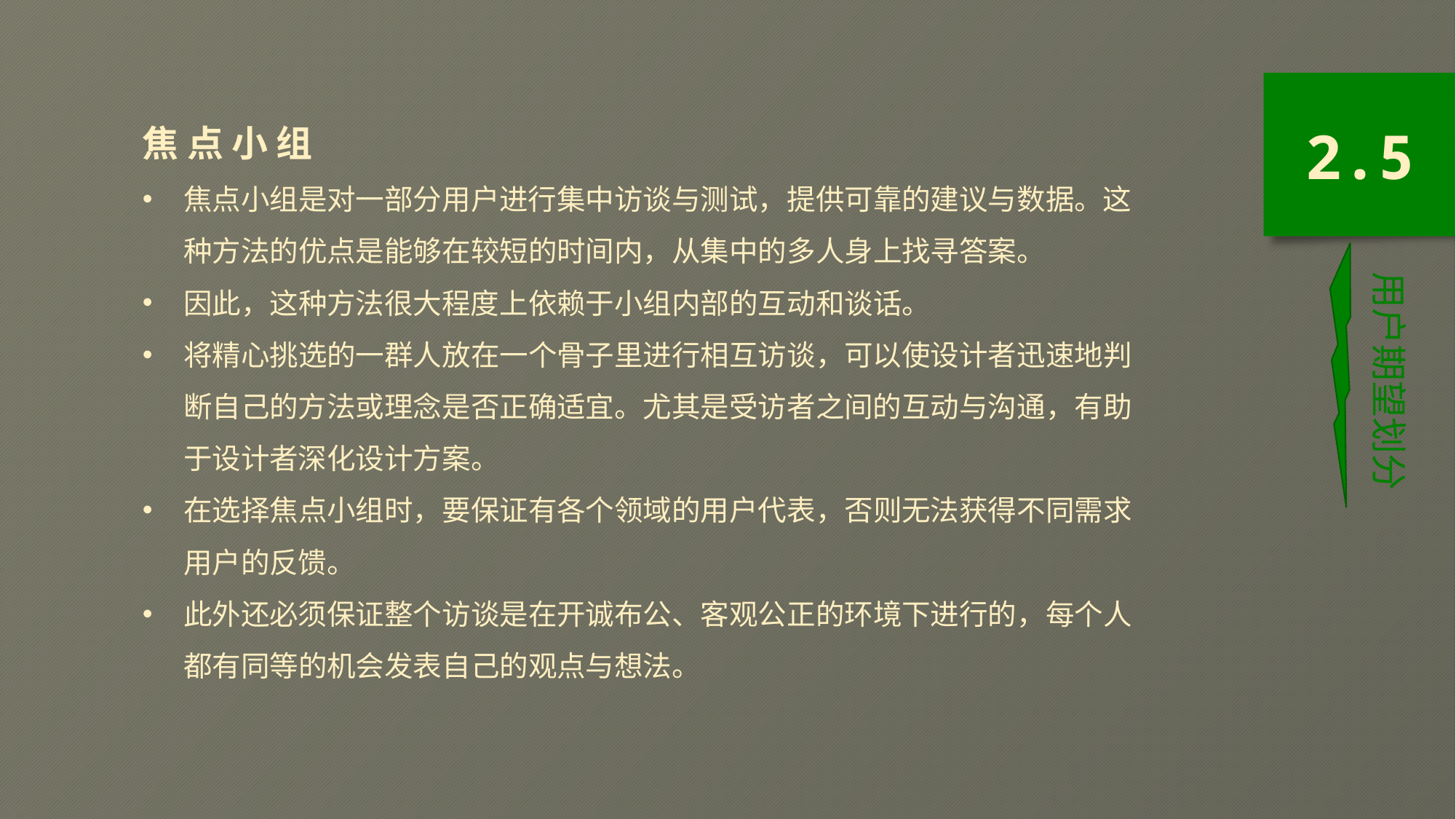

焦 点 小 组
焦点小组是对一部分用户进行集中访谈与测试，提供可靠的建议与数据。这种方法的优点是能够在较短的时间内，从集中的多人身上找寻答案。
因此，这种方法很大程度上依赖于小组内部的互动和谈话。
将精心挑选的一群人放在一个骨子里进行相互访谈，可以使设计者迅速地判断自己的方法或理念是否正确适宜。尤其是受访者之间的互动与沟通，有助于设计者深化设计方案。
在选择焦点小组时，要保证有各个领域的用户代表，否则无法获得不同需求用户的反馈。
此外还必须保证整个访谈是在开诚布公、客观公正的环境下进行的，每个人都有同等的机会发表自己的观点与想法。
2.5

用户期望划分